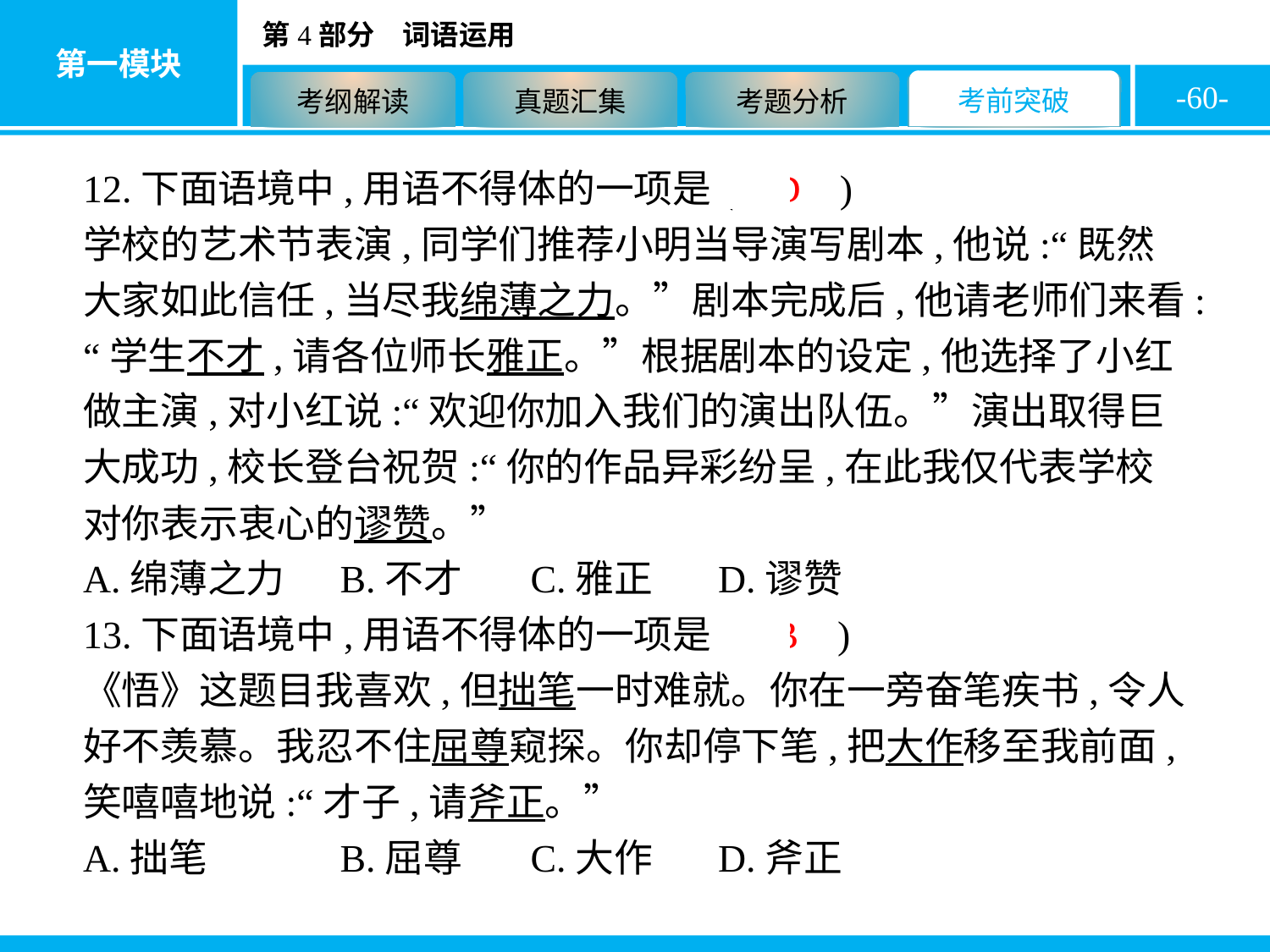

-60-
12.下面语境中,用语不得体的一项是(    D    )
学校的艺术节表演,同学们推荐小明当导演写剧本,他说:“既然大家如此信任,当尽我绵薄之力。”剧本完成后,他请老师们来看:“学生不才,请各位师长雅正。”根据剧本的设定,他选择了小红做主演,对小红说:“欢迎你加入我们的演出队伍。”演出取得巨大成功,校长登台祝贺:“你的作品异彩纷呈,在此我仅代表学校对你表示衷心的谬赞。”
A.绵薄之力	B.不才	C.雅正	D.谬赞
13.下面语境中,用语不得体的一项是(    B    )
《悟》这题目我喜欢,但拙笔一时难就。你在一旁奋笔疾书,令人好不羡慕。我忍不住屈尊窥探。你却停下笔,把大作移至我前面,笑嘻嘻地说:“才子,请斧正。”
A.拙笔		B.屈尊	C.大作	D.斧正